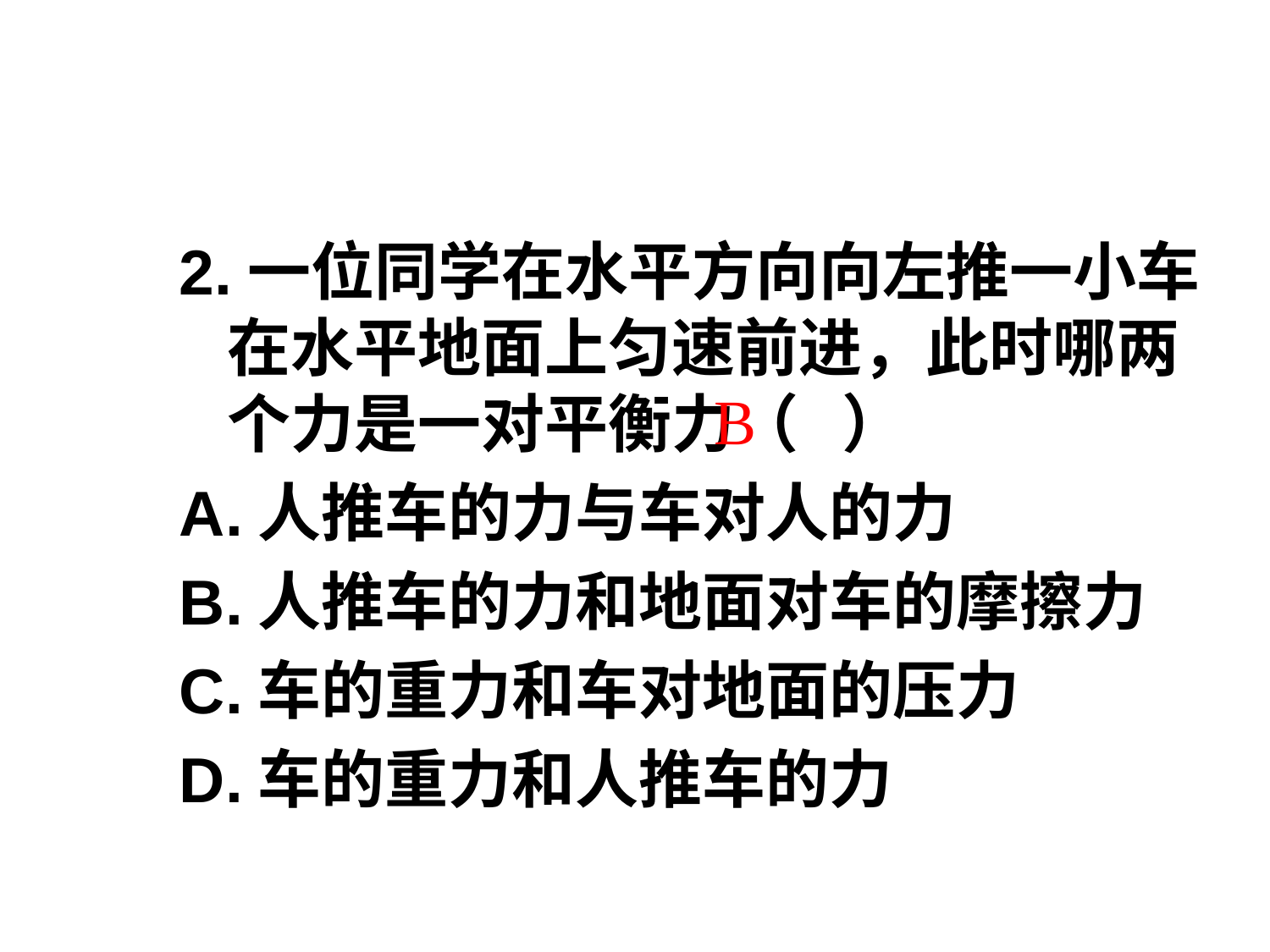

2.一位同学在水平方向向左推一小车在水平地面上匀速前进，此时哪两个力是一对平衡力（   ）
A.人推车的力与车对人的力
B.人推车的力和地面对车的摩擦力
C.车的重力和车对地面的压力
D.车的重力和人推车的力
B